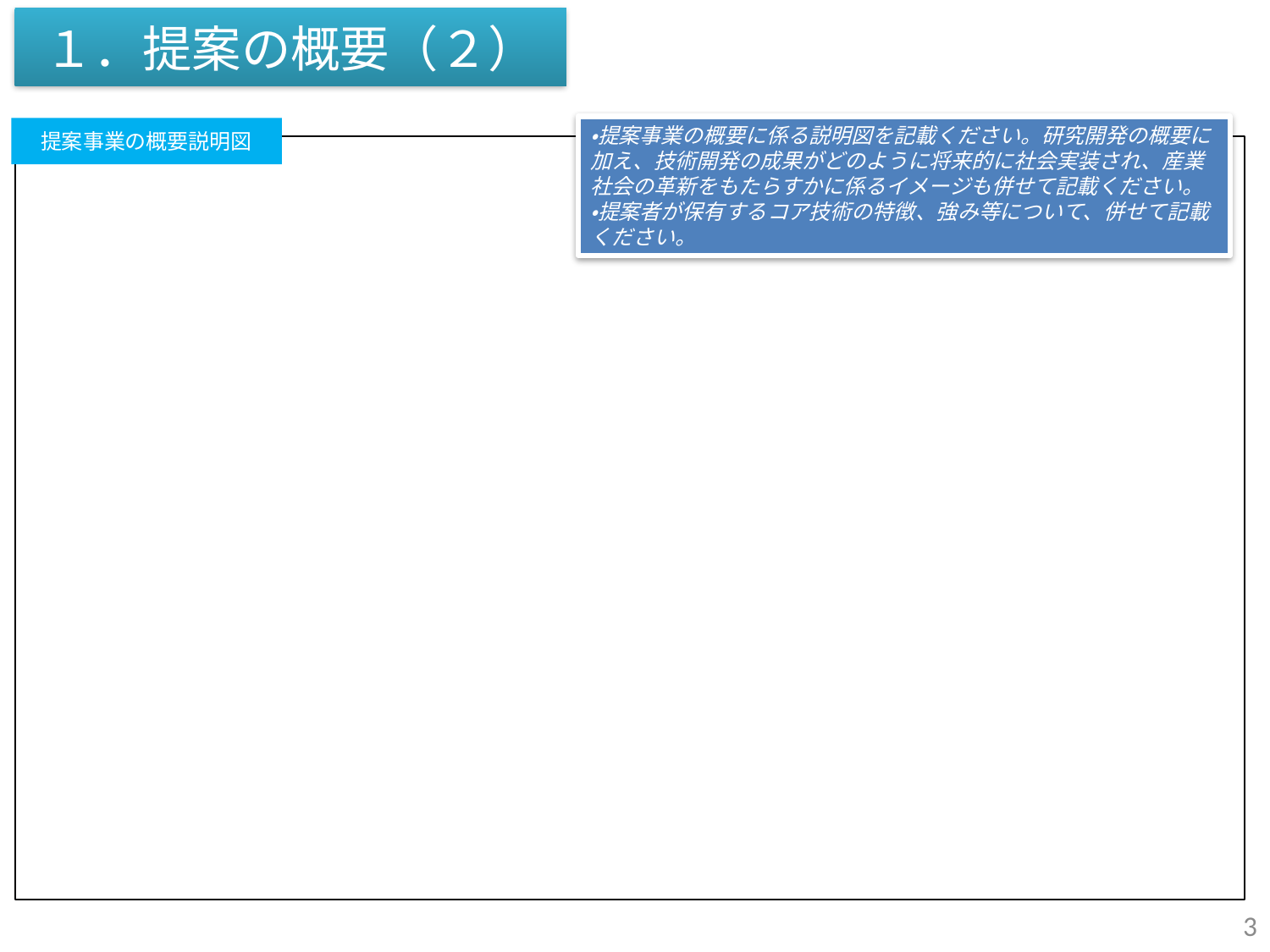

# １．提案の概要（２）
・提案事業の概要に係る説明図を記載ください。研究開発の概要に加え、技術開発の成果がどのように将来的に社会実装され、産業社会の革新をもたらすかに係るイメージも併せて記載ください。
・提案者が保有するコア技術の特徴、強み等について、併せて記載ください。
提案事業の概要説明図

3